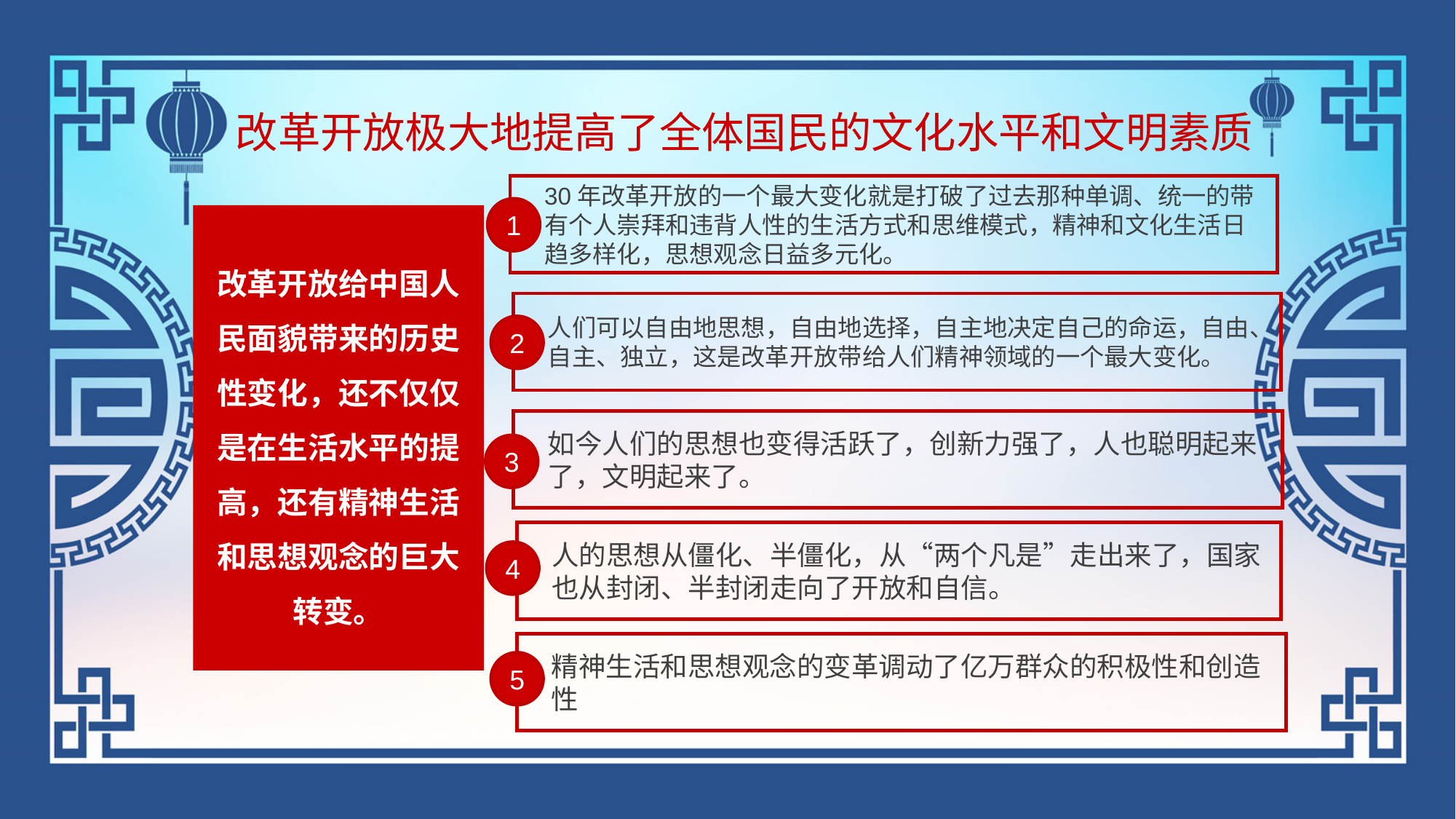

改革开放极大地提高了全体国民的文化水平和文明素质
30年改革开放的一个最大变化就是打破了过去那种单调、统一的带有个人崇拜和违背人性的生活方式和思维模式，精神和文化生活日趋多样化，思想观念日益多元化。
1
改革开放给中国人民面貌带来的历史性变化，还不仅仅是在生活水平的提高，还有精神生活和思想观念的巨大转变。
人们可以自由地思想，自由地选择，自主地决定自己的命运，自由、自主、独立，这是改革开放带给人们精神领域的一个最大变化。
2

如今人们的思想也变得活跃了，创新力强了，人也聪明起来了，文明起来了。
3
人的思想从僵化、半僵化，从“两个凡是”走出来了，国家也从封闭、半封闭走向了开放和自信。
4
精神生活和思想观念的变革调动了亿万群众的积极性和创造性
5